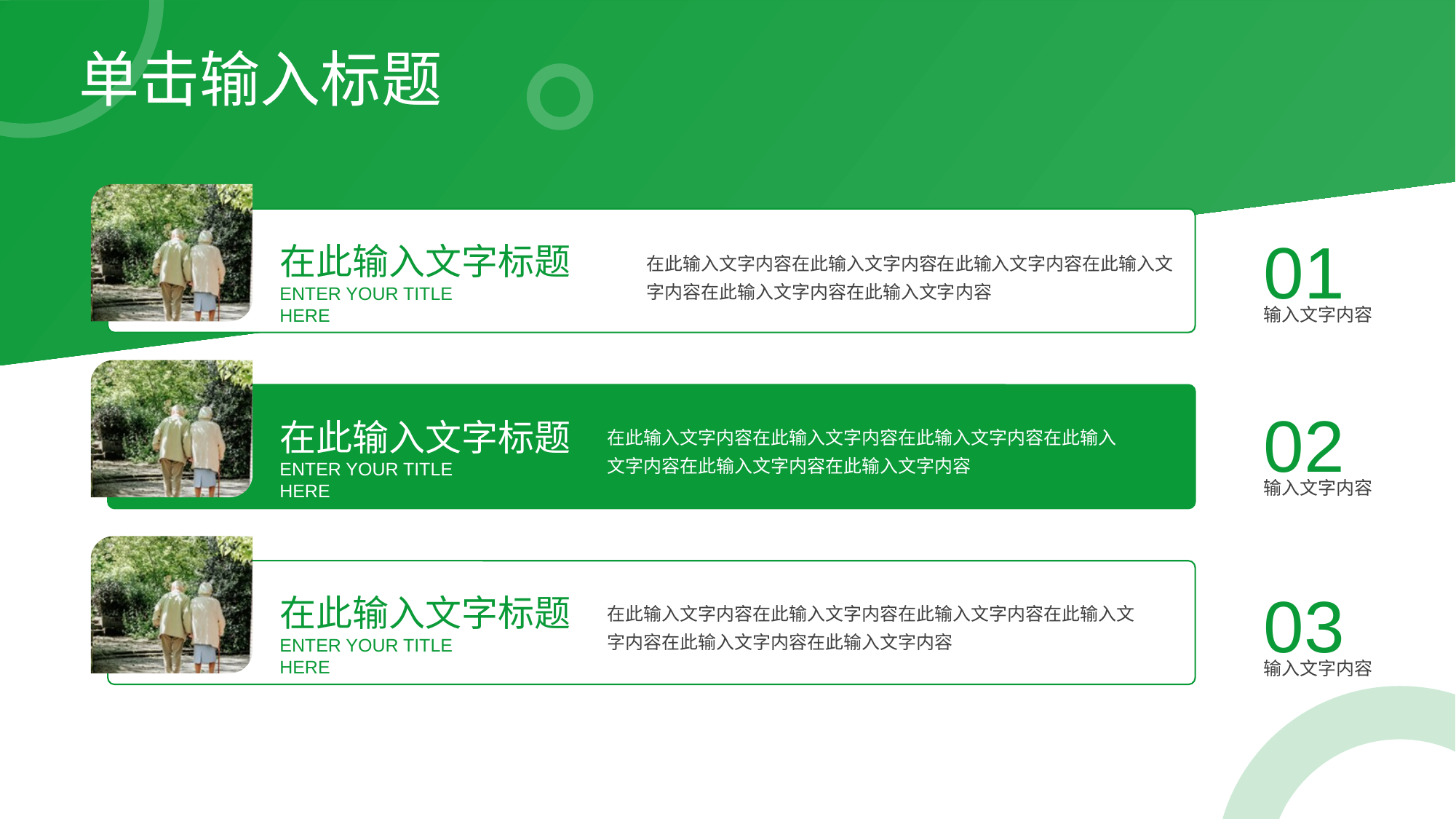

单击输入标题

01
在此输入文字标题
在此输入文字内容在此输入文字内容在此输入文字内容在此输入文字内容在此输入文字内容在此输入文字内容
enter your title here
输入文字内容

02
在此输入文字标题
在此输入文字内容在此输入文字内容在此输入文字内容在此输入文字内容在此输入文字内容在此输入文字内容
enter your title here
输入文字内容

03
在此输入文字标题
在此输入文字内容在此输入文字内容在此输入文字内容在此输入文字内容在此输入文字内容在此输入文字内容
enter your title here
输入文字内容